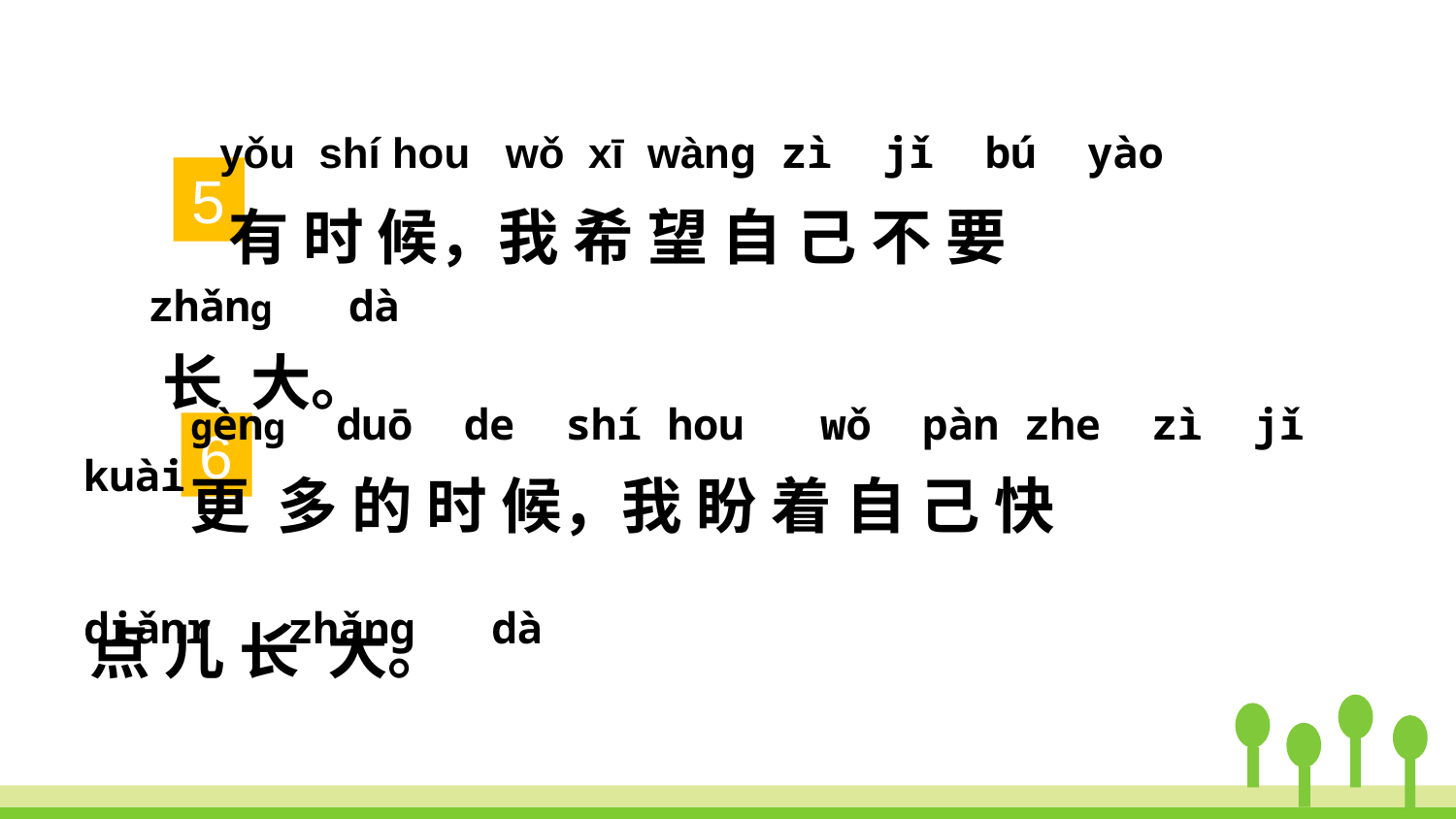

有 时 候，我 希 望 自 己 不 要
长  大。
      yǒu  shí hou   wǒ  xī  wàng zì  jǐ  bú  yào

zhǎng   dà

5
        更  多 的 时 候，我 盼 着 自 己 快
点 儿 长  大。

         gèng  duō  de  shí hou   wǒ  pàn zhe  zì  jǐ  kuài

diǎnr   zhǎng   dà
6